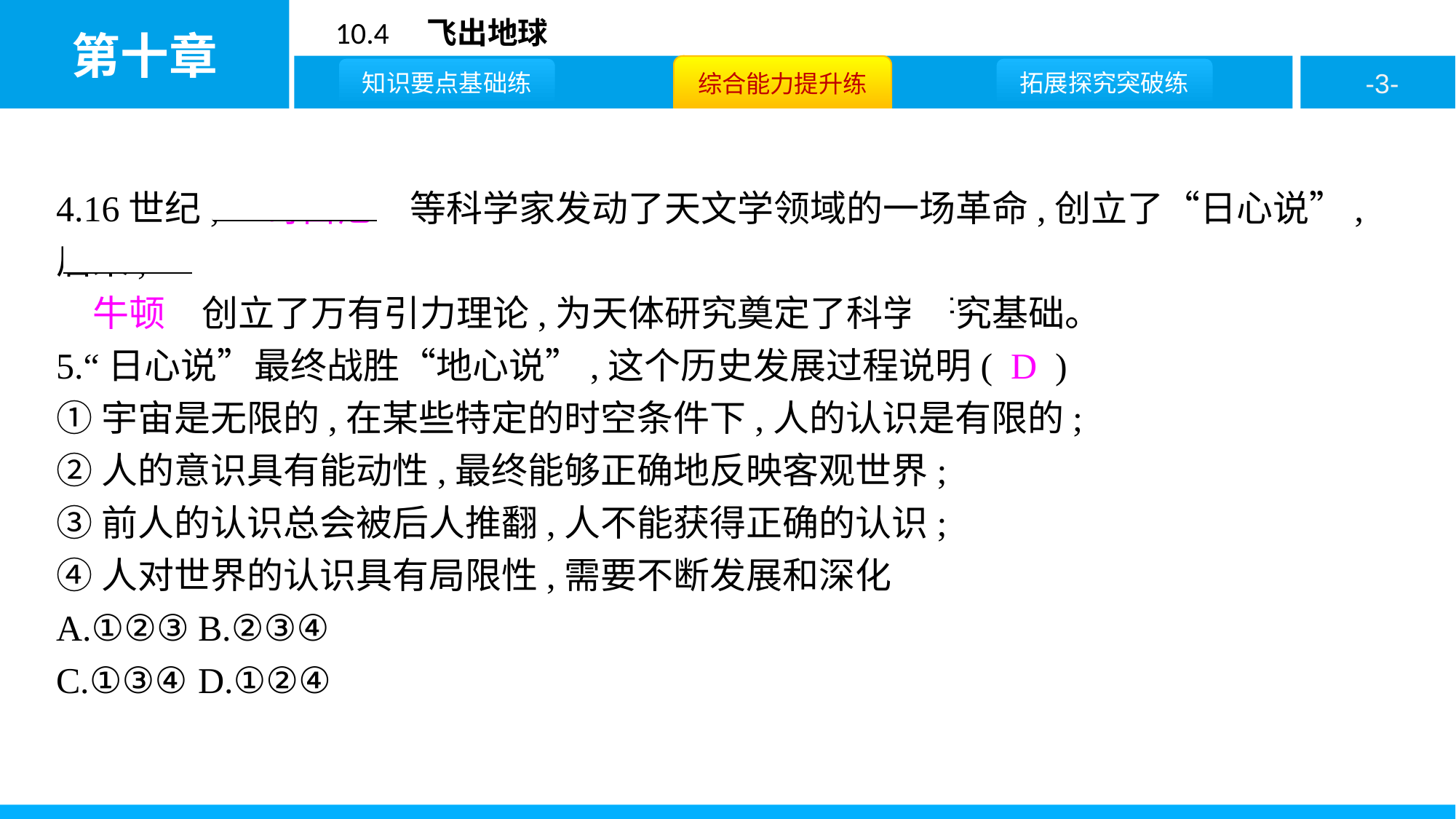

4.16世纪,　哥白尼　等科学家发动了天文学领域的一场革命,创立了“日心说”,后来,
　牛顿　创立了万有引力理论,为天体研究奠定了科学研究基础。
5.“日心说”最终战胜“地心说”,这个历史发展过程说明(  D  )
①宇宙是无限的,在某些特定的时空条件下,人的认识是有限的;
②人的意识具有能动性,最终能够正确地反映客观世界;
③前人的认识总会被后人推翻,人不能获得正确的认识;
④人对世界的认识具有局限性,需要不断发展和深化
A.①②③	B.②③④
C.①③④	D.①②④